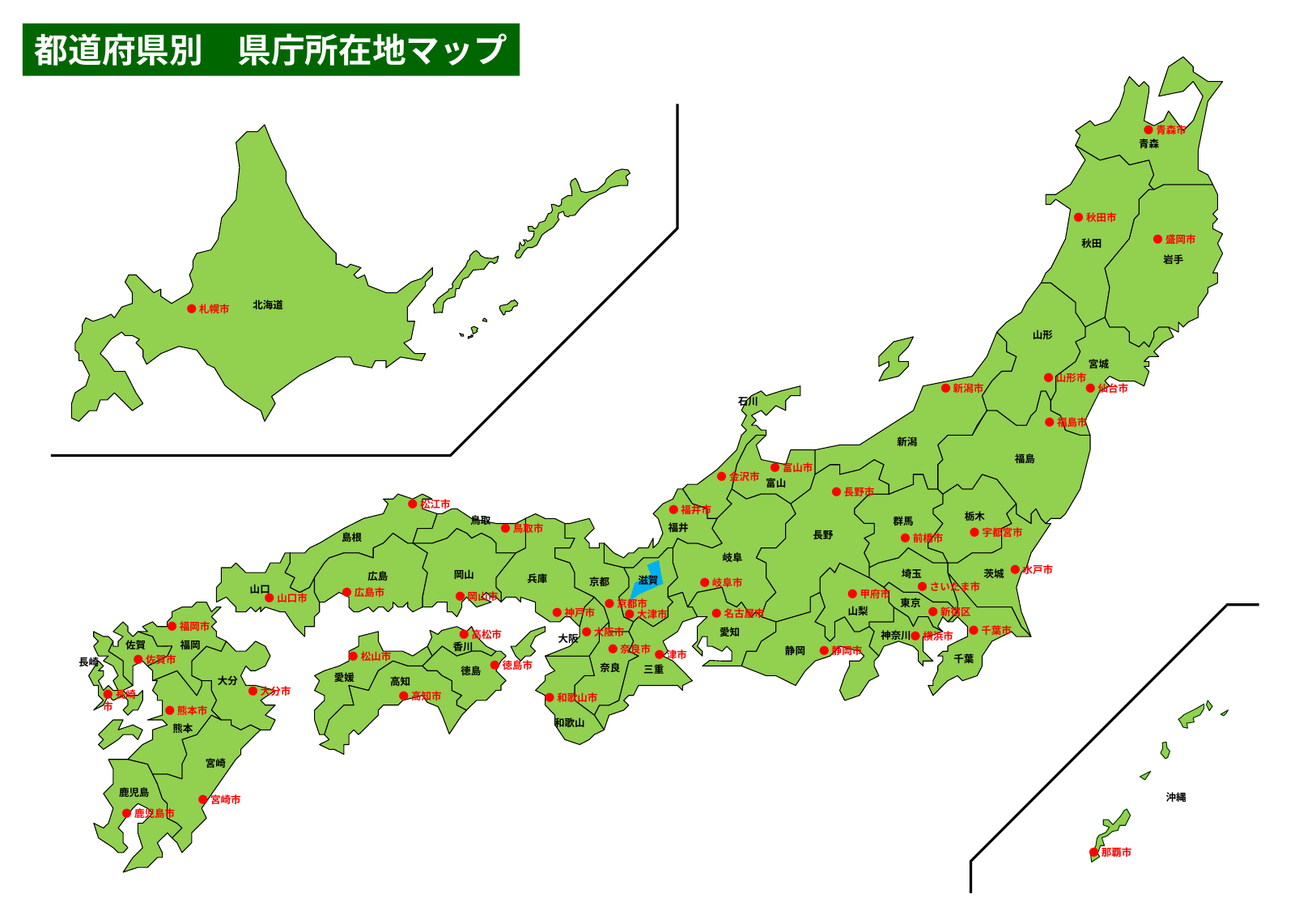

都道府県別　県庁所在地マップ

青森
秋田
岩手
北海道
山形
宮城
石川
新潟
福島
富山
栃木
鳥取
群馬
福井
長野
島根
岐阜
茨城
埼玉
岡山
広島
兵庫
滋賀
京都
山口
東京
山梨
愛知
神奈川
大阪
佐賀
福岡
香川
静岡
千葉
長崎
奈良
三重
徳島
愛媛
大分
高知
和歌山
熊本
宮崎
鹿児島
沖縄

●青森市
●秋田市
●盛岡市
●札幌市
●山形市
●新潟市
●仙台市
●福島市
●富山市
●金沢市
●長野市
●松江市
●福井市
●鳥取市
●宇都宮市
●前橋市
●水戸市
●岐阜市
●さいたま市
●広島市
●甲府市
●岡山市
●山口市
●京都市
●新宿区
●神戸市
●名古屋市
●大津市
●福岡市
●千葉市
●大阪市
●高松市
●横浜市
●奈良市
●静岡市
●津市
●松山市
●佐賀市
●徳島市
●大分市
●長崎市
●高知市
●和歌山市
●熊本市
●宮崎市
●鹿児島市
●那覇市